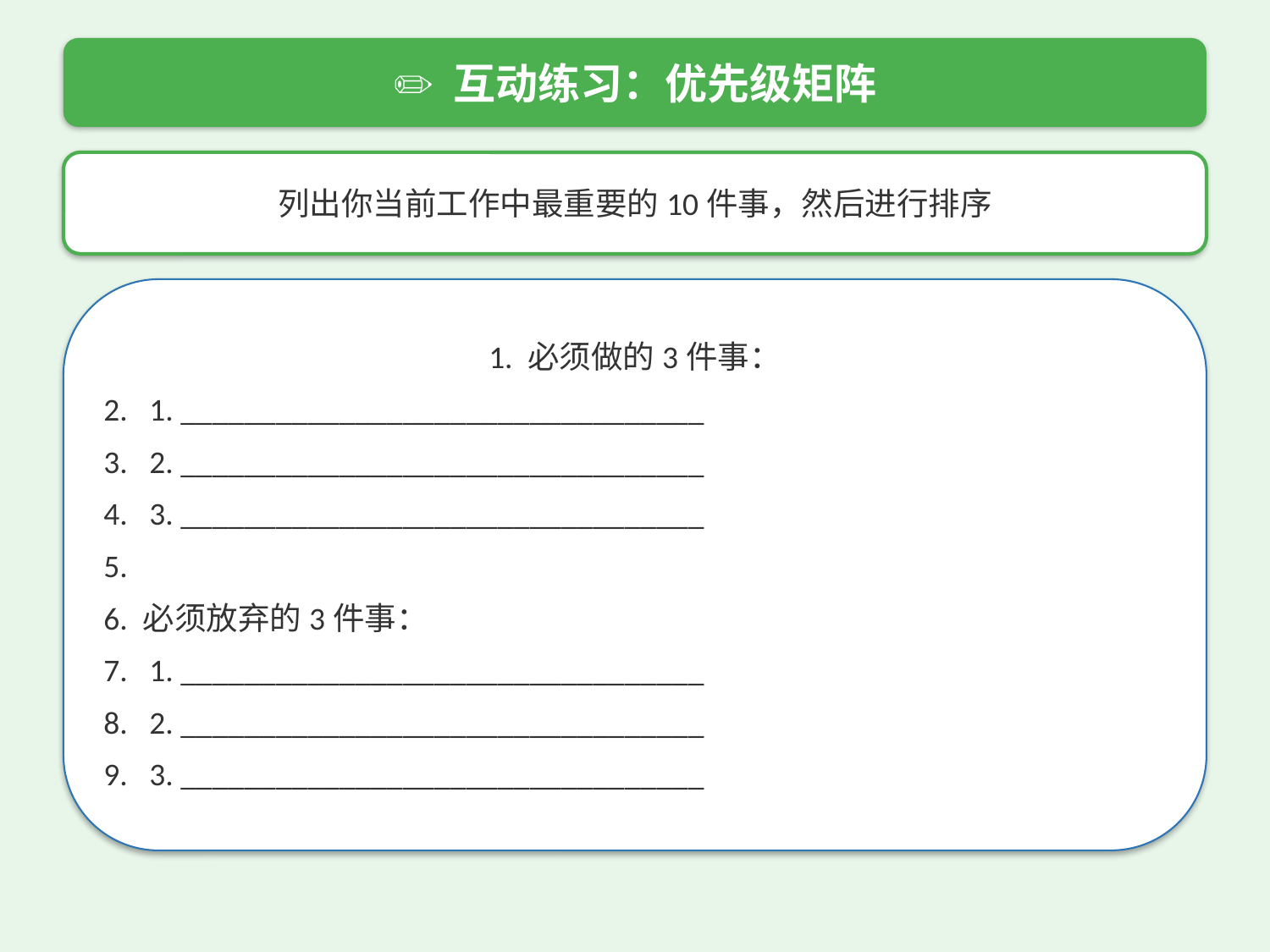

✏️ 互动练习：优先级矩阵
列出你当前工作中最重要的10件事，然后进行排序
1. 必须做的3件事：
2.   1. _________________________________
3.   2. _________________________________
4.   3. _________________________________
5.
6. 必须放弃的3件事：
7.   1. _________________________________
8.   2. _________________________________
9.   3. _________________________________